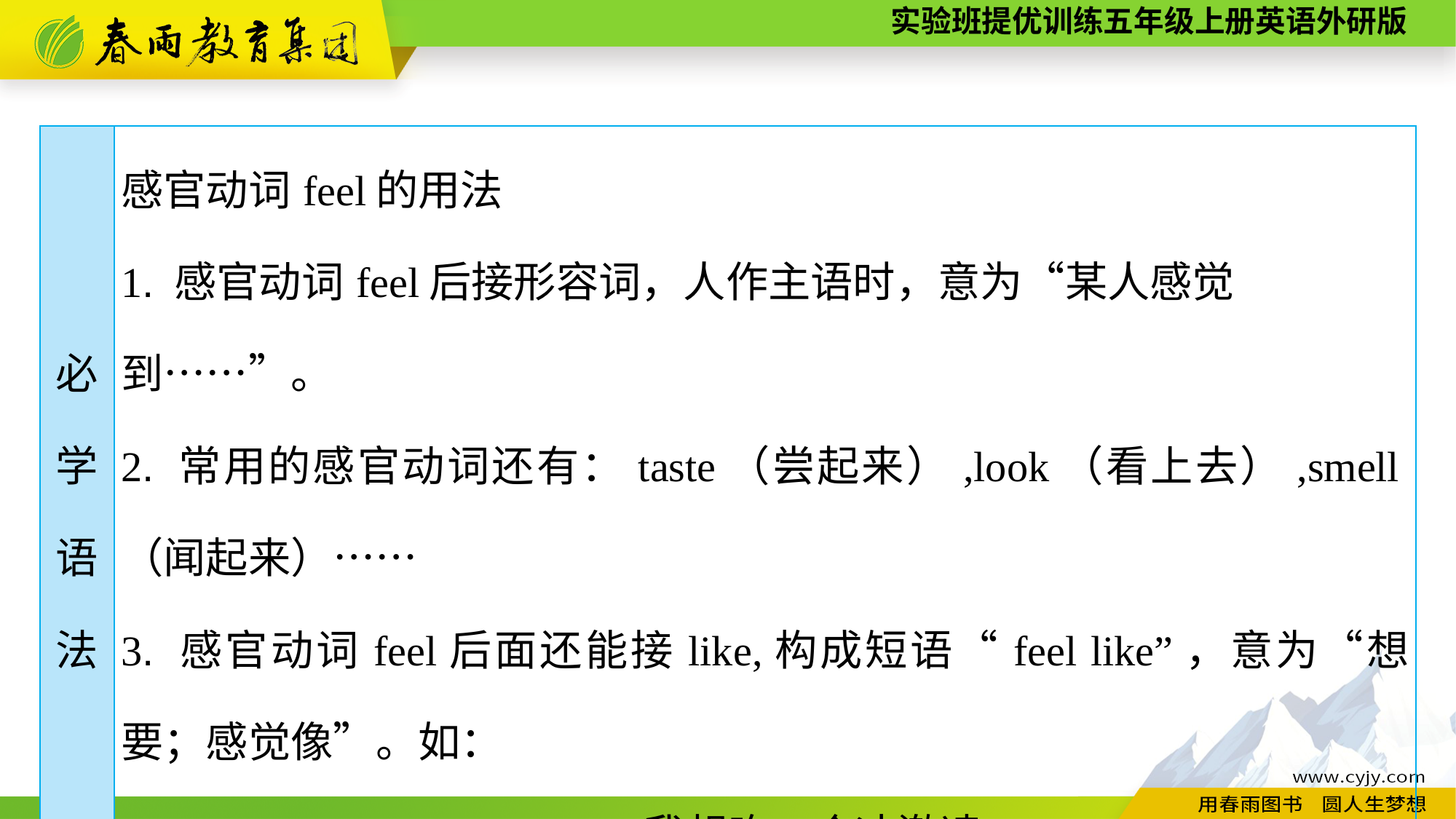

| 必 学 语 法 | 感官动词feel的用法 1. 感官动词feel后接形容词，人作主语时，意为“某人感觉 到……”。 2. 常用的感官动词还有：taste（尝起来）,look（看上去）,smell（闻起来）…… 3. 感官动词feel后面还能接like,构成短语“feel like”，意为“想要；感觉像”。如： I feel like eating an ice cream.我想吃一个冰激凌。 |
| --- | --- |